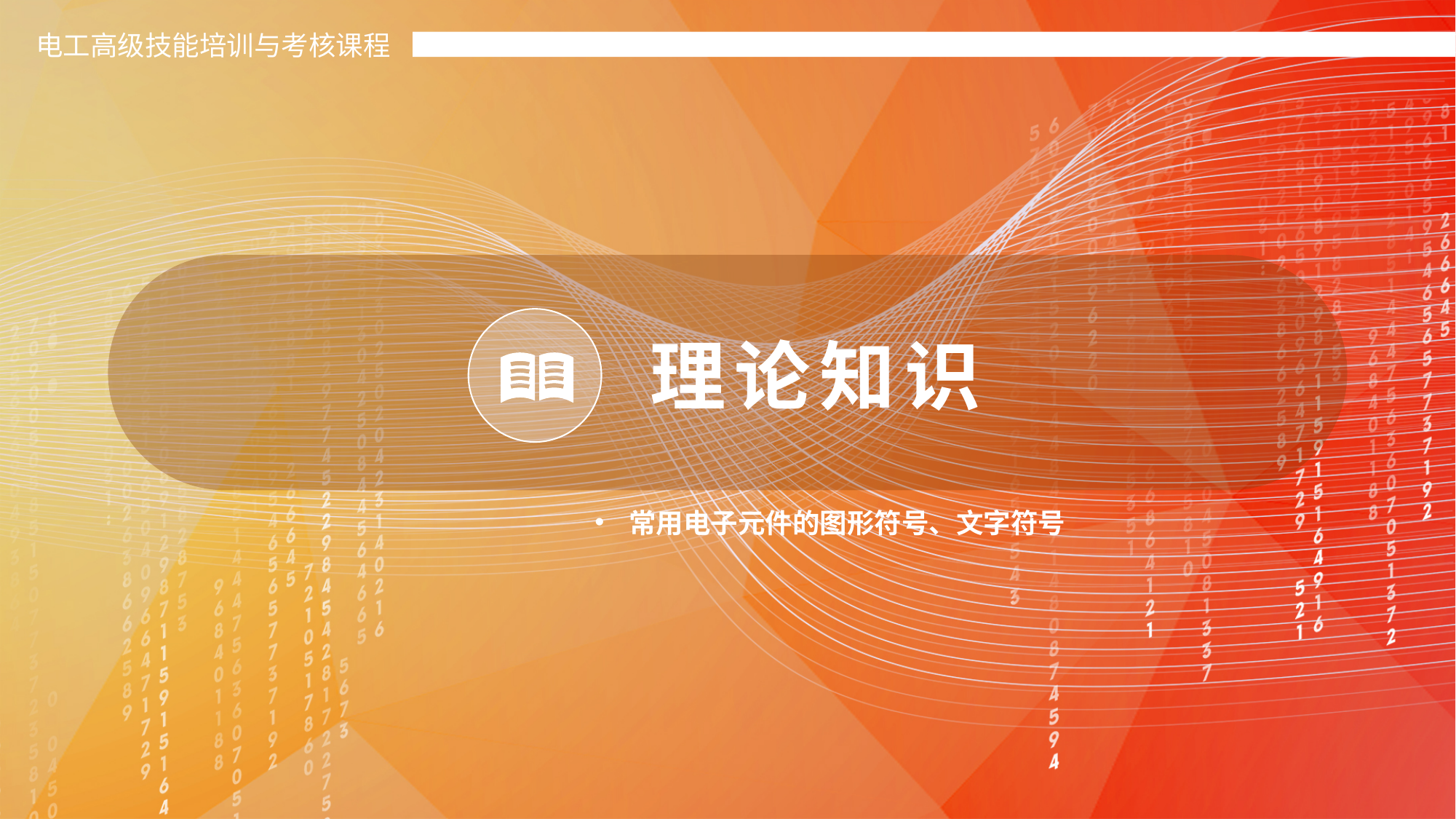

电工高级技能培训与考核课程

理论知识
常用电子元件的图形符号、文字符号